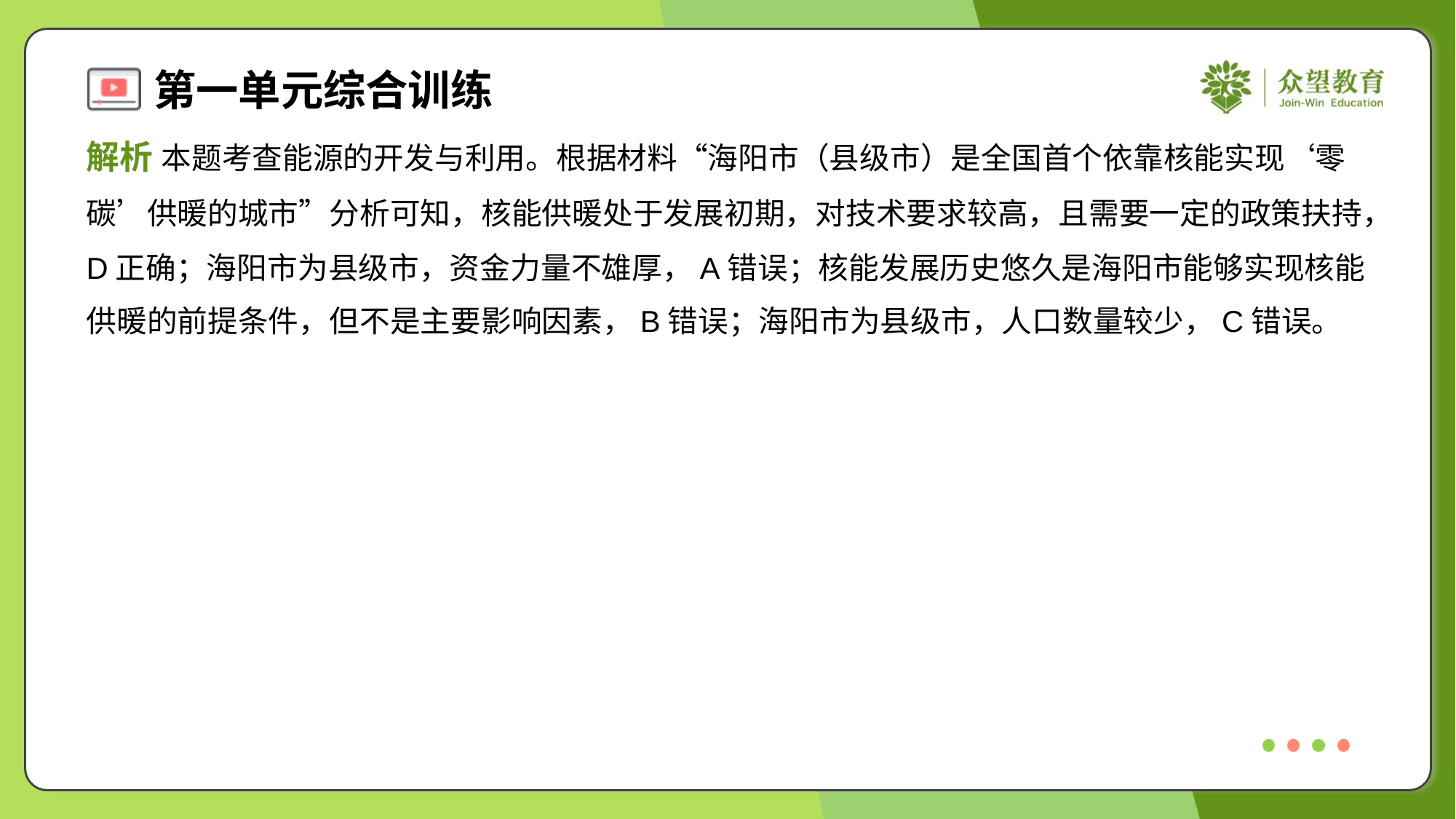

解析 本题考查能源的开发与利用。根据材料“海阳市（县级市）是全国首个依靠核能实现‘零
碳’供暖的城市”分析可知，核能供暖处于发展初期，对技术要求较高，且需要一定的政策扶持，
D正确；海阳市为县级市，资金力量不雄厚，A错误；核能发展历史悠久是海阳市能够实现核能
供暖的前提条件，但不是主要影响因素，B错误；海阳市为县级市，人口数量较少，C错误。